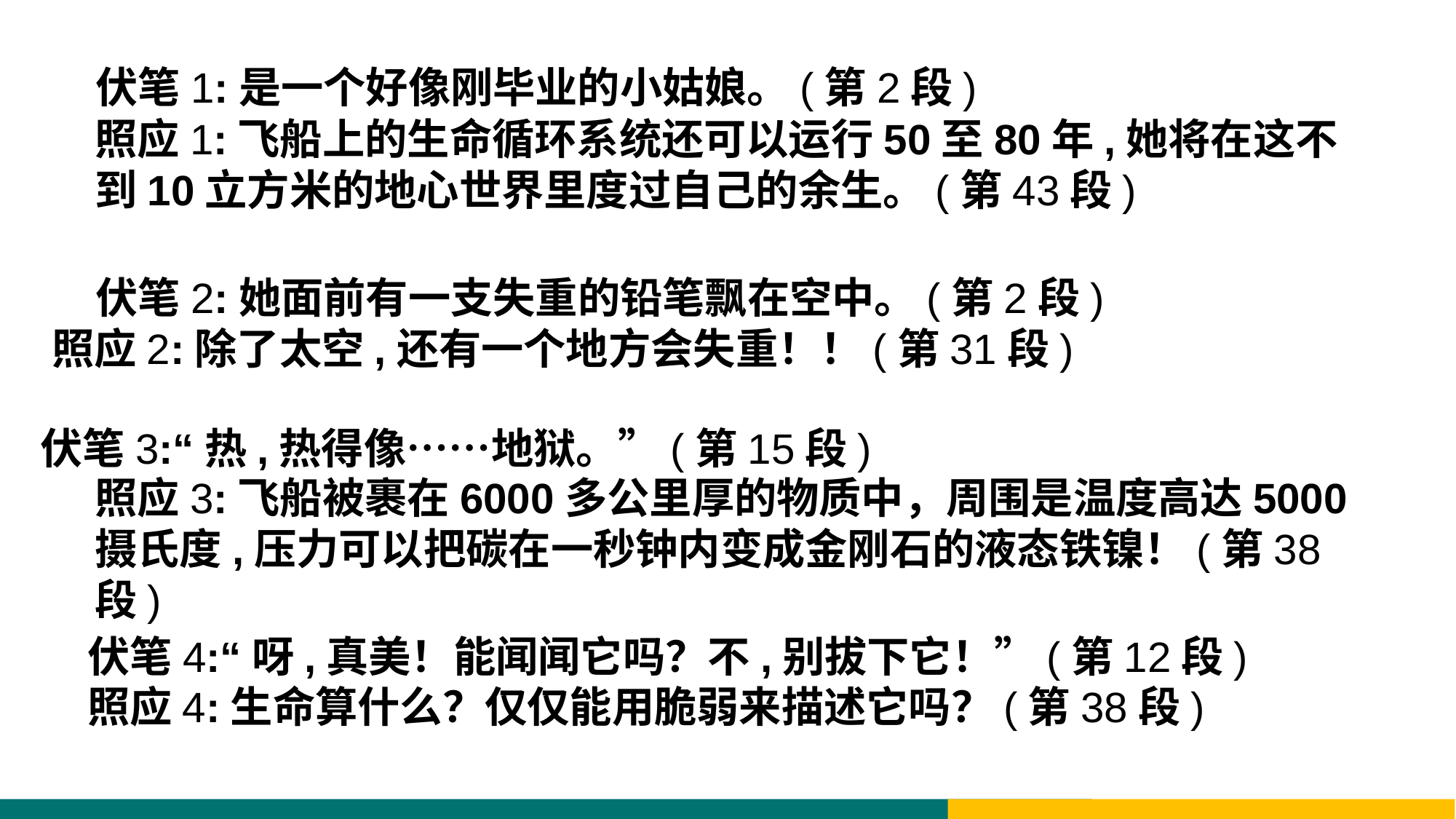

伏笔1:是一个好像刚毕业的小姑娘。(第2段)
照应1:飞船上的生命循环系统还可以运行50至80年,她将在这不到10立方米的地心世界里度过自己的余生。(第43段)
伏笔2:她面前有一支失重的铅笔飘在空中。(第2段)
照应2:除了太空,还有一个地方会失重！！(第31段)
伏笔3:“热,热得像……地狱。”(第15段)
照应3:飞船被裹在6000多公里厚的物质中，周围是温度高达5000摄氏度,压力可以把碳在一秒钟内变成金刚石的液态铁镍！(第38段)
伏笔4:“呀,真美！能闻闻它吗？不,别拔下它！”(第12段)
照应4:生命算什么？仅仅能用脆弱来描述它吗？(第38段)